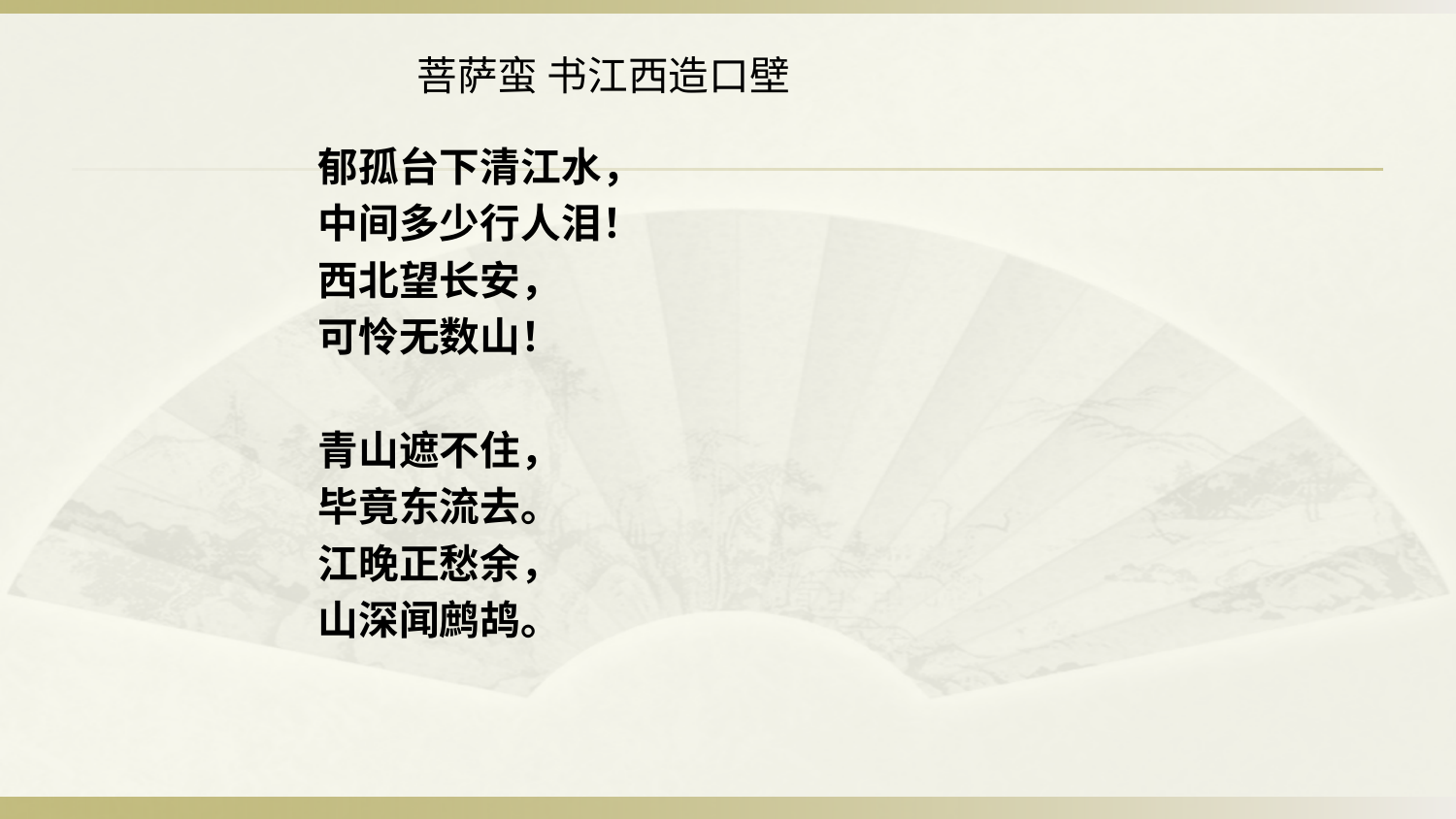

# 菩萨蛮 书江西造口壁
郁孤台下清江水，
中间多少行人泪！
西北望长安，
可怜无数山！

青山遮不住，
毕竟东流去。
江晚正愁余，
山深闻鹧鸪。